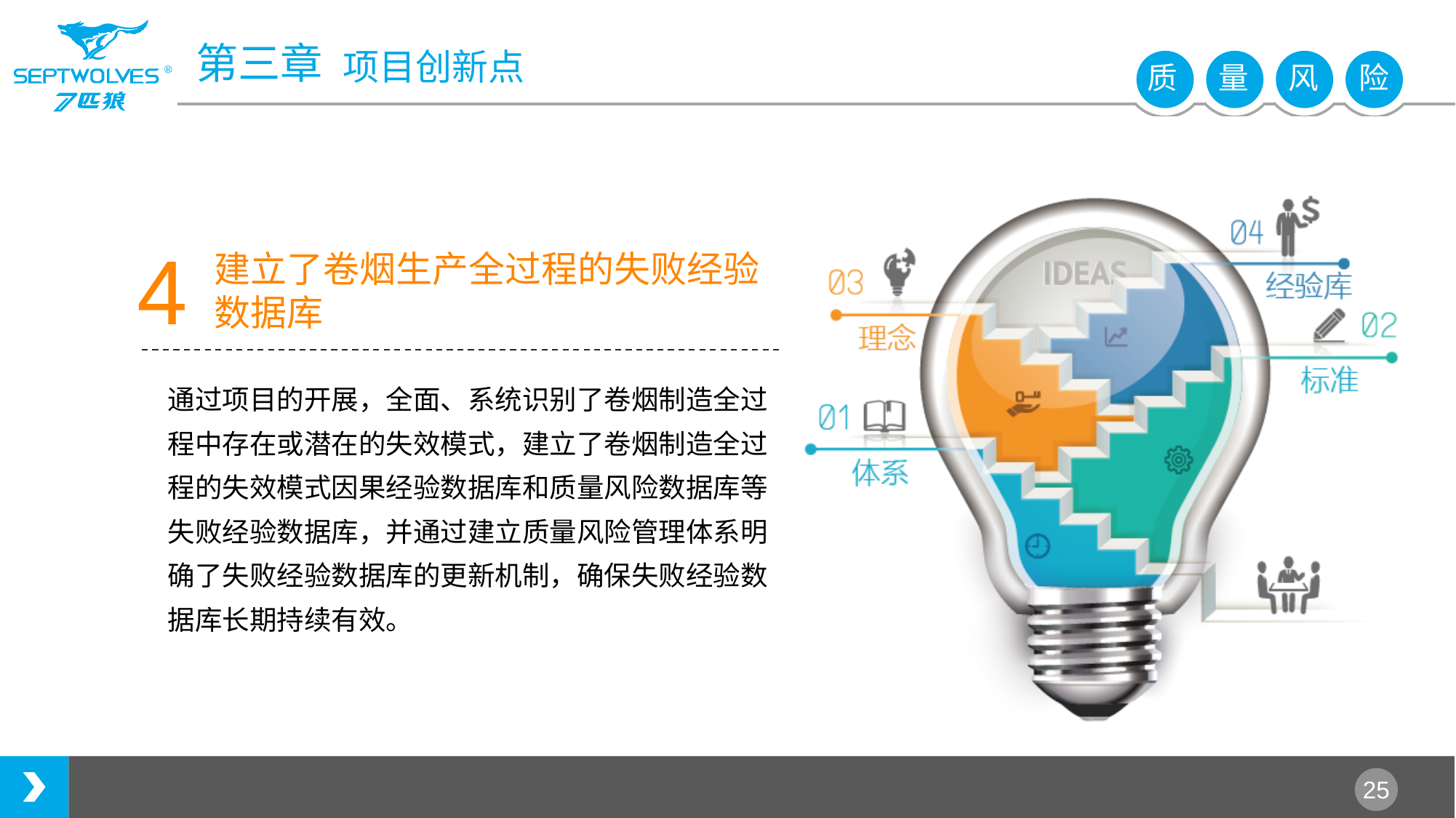

4
建立了卷烟生产全过程的失败经验数据库
通过项目的开展，全面、系统识别了卷烟制造全过程中存在或潜在的失效模式，建立了卷烟制造全过程的失效模式因果经验数据库和质量风险数据库等失败经验数据库，并通过建立质量风险管理体系明确了失败经验数据库的更新机制，确保失败经验数据库长期持续有效。